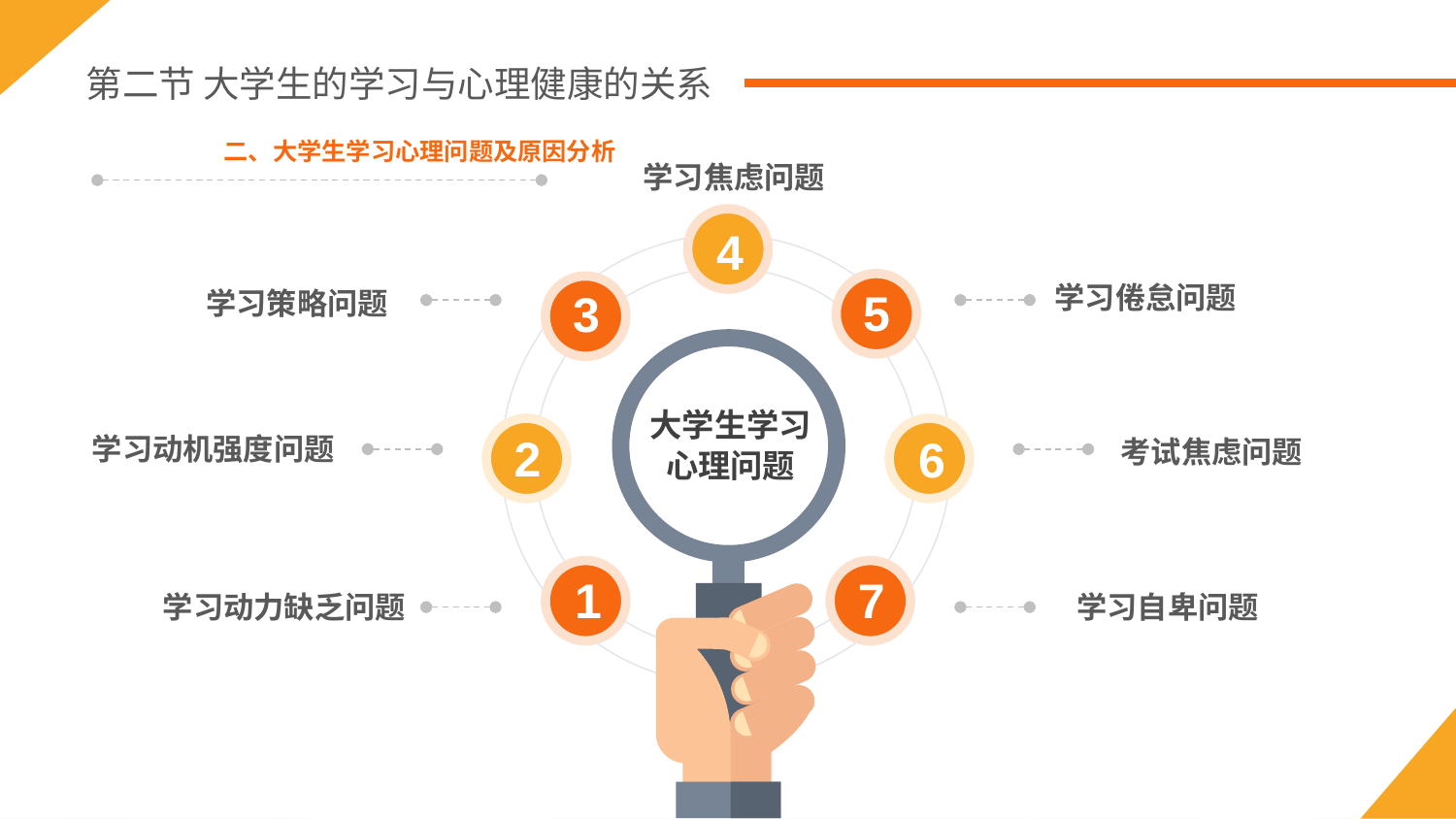

第二节 大学生的学习与心理健康的关系
二、大学生学习心理问题及原因分析
学习焦虑问题

4

学习倦怠问题

5
3
学习策略问题

大学生学习
心理问题

2
6
学习动机强度问题
考试焦虑问题

1
7
学习动力缺乏问题
学习自卑问题